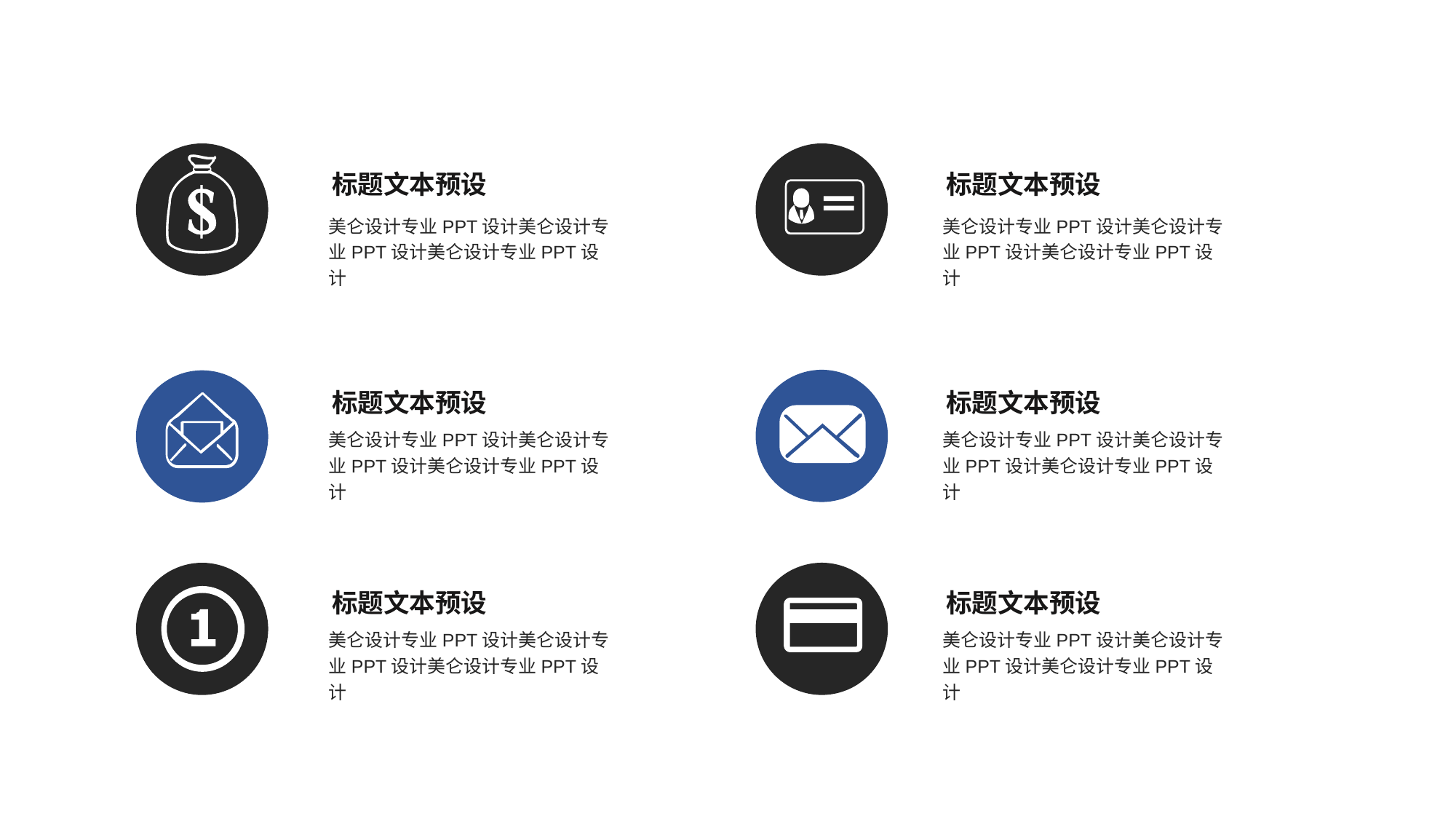

标题文本预设
标题文本预设
美仑设计专业PPT设计美仑设计专业PPT设计美仑设计专业PPT设计
美仑设计专业PPT设计美仑设计专业PPT设计美仑设计专业PPT设计
标题文本预设
标题文本预设
美仑设计专业PPT设计美仑设计专业PPT设计美仑设计专业PPT设计
美仑设计专业PPT设计美仑设计专业PPT设计美仑设计专业PPT设计
标题文本预设
标题文本预设
美仑设计专业PPT设计美仑设计专业PPT设计美仑设计专业PPT设计
美仑设计专业PPT设计美仑设计专业PPT设计美仑设计专业PPT设计